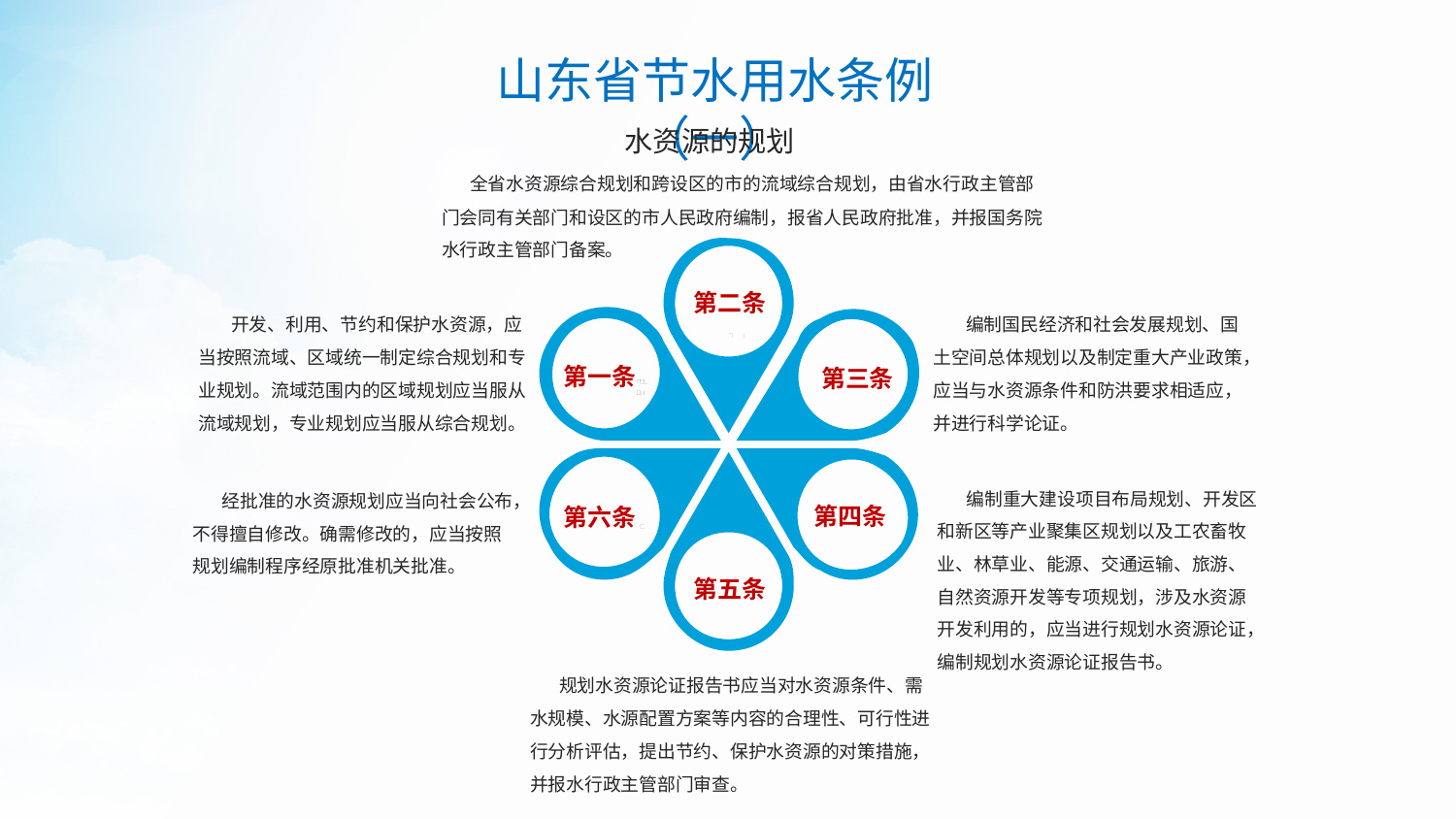

山东省节水用水条例（一）
水资源的规划
     全省水资源综合规划和跨设区的市的流域综合规划，由省水行政主管部门会同有关部门和设区的市人民政府编制，报省人民政府批准，并报国务院水行政主管部门备案。

第二条
      编制国民经济和社会发展规划、国土空间总体规划以及制定重大产业政策，应当与水资源条件和防洪要求相适应，并进行科学论证。
      开发、利用、节约和保护水资源，应当按照流域、区域统一制定综合规划和专业规划。流域范围内的区域规划应当服从流域规划，专业规划应当服从综合规划。

第一条

第三条

第六条

第五条
      编制重大建设项目布局规划、开发区和新区等产业聚集区规划以及工农畜牧业、林草业、能源、交通运输、旅游、自然资源开发等专项规划，涉及水资源开发利用的，应当进行规划水资源论证，编制规划水资源论证报告书。
      经批准的水资源规划应当向社会公布，不得擅自修改。确需修改的，应当按照规划编制程序经原批准机关批准。
第四条

      规划水资源论证报告书应当对水资源条件、需水规模、水源配置方案等内容的合理性、可行性进行分析评估，提出节约、保护水资源的对策措施，并报水行政主管部门审查。